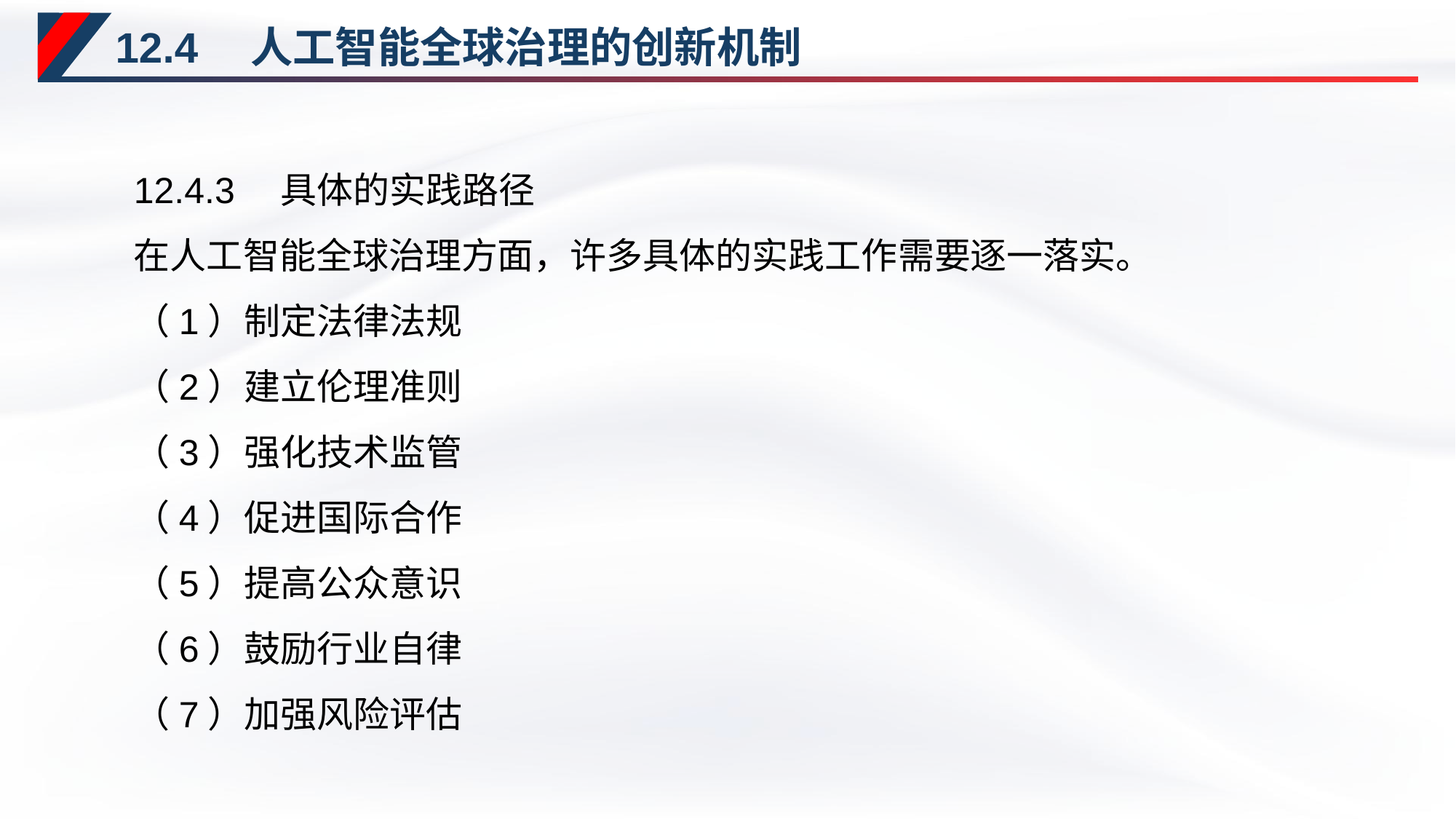

# 12.4　人工智能全球治理的创新机制
12.4.3　具体的实践路径
在人工智能全球治理方面，许多具体的实践工作需要逐一落实。
（1）制定法律法规
（2）建立伦理准则
（3）强化技术监管
（4）促进国际合作
（5）提高公众意识
（6）鼓励行业自律
（7）加强风险评估